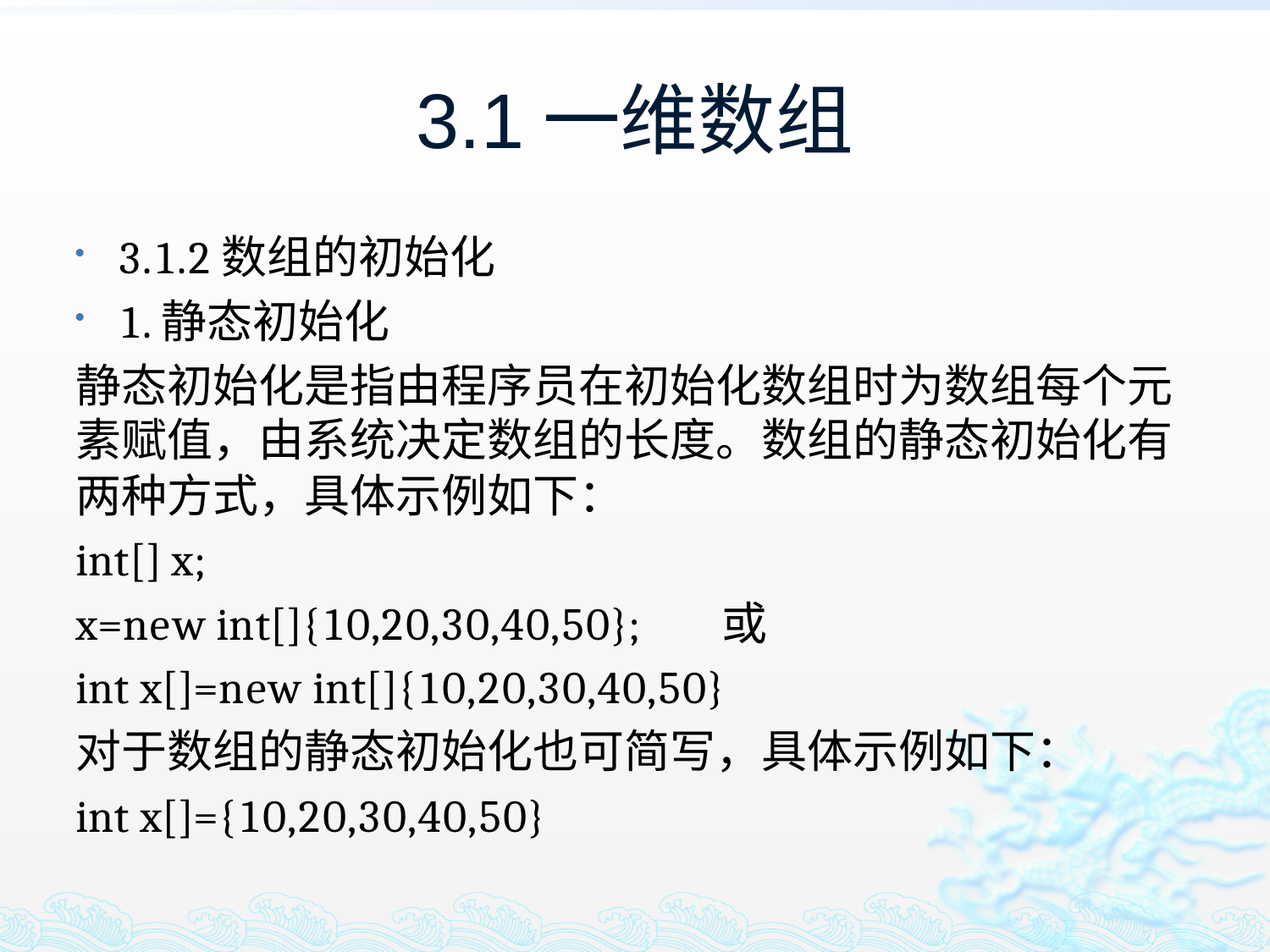

# 3.1一维数组
3.1.2数组的初始化
1.静态初始化
静态初始化是指由程序员在初始化数组时为数组每个元素赋值，由系统决定数组的长度。数组的静态初始化有两种方式，具体示例如下：
int[] x;
x=new int[]{10,20,30,40,50};       或
int x[]=new int[]{10,20,30,40,50}
对于数组的静态初始化也可简写，具体示例如下：
int x[]={10,20,30,40,50}